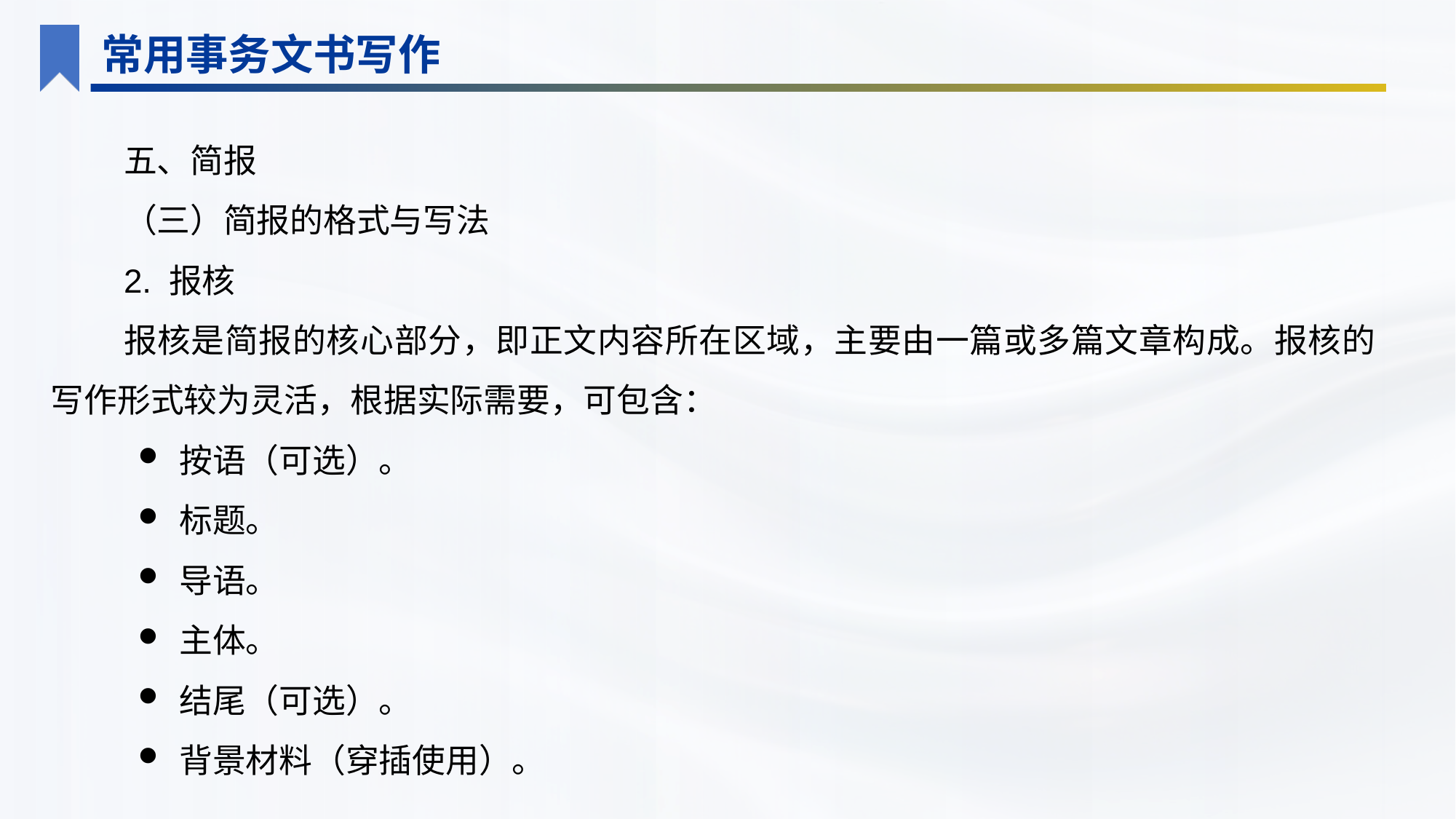

常用事务文书写作
五、简报
（三）简报的格式与写法
2. 报核
报核是简报的核心部分，即正文内容所在区域，主要由一篇或多篇文章构成。报核的写作形式较为灵活，根据实际需要，可包含：
按语（可选）。
标题。
导语。
主体。
结尾（可选）。
背景材料（穿插使用）。